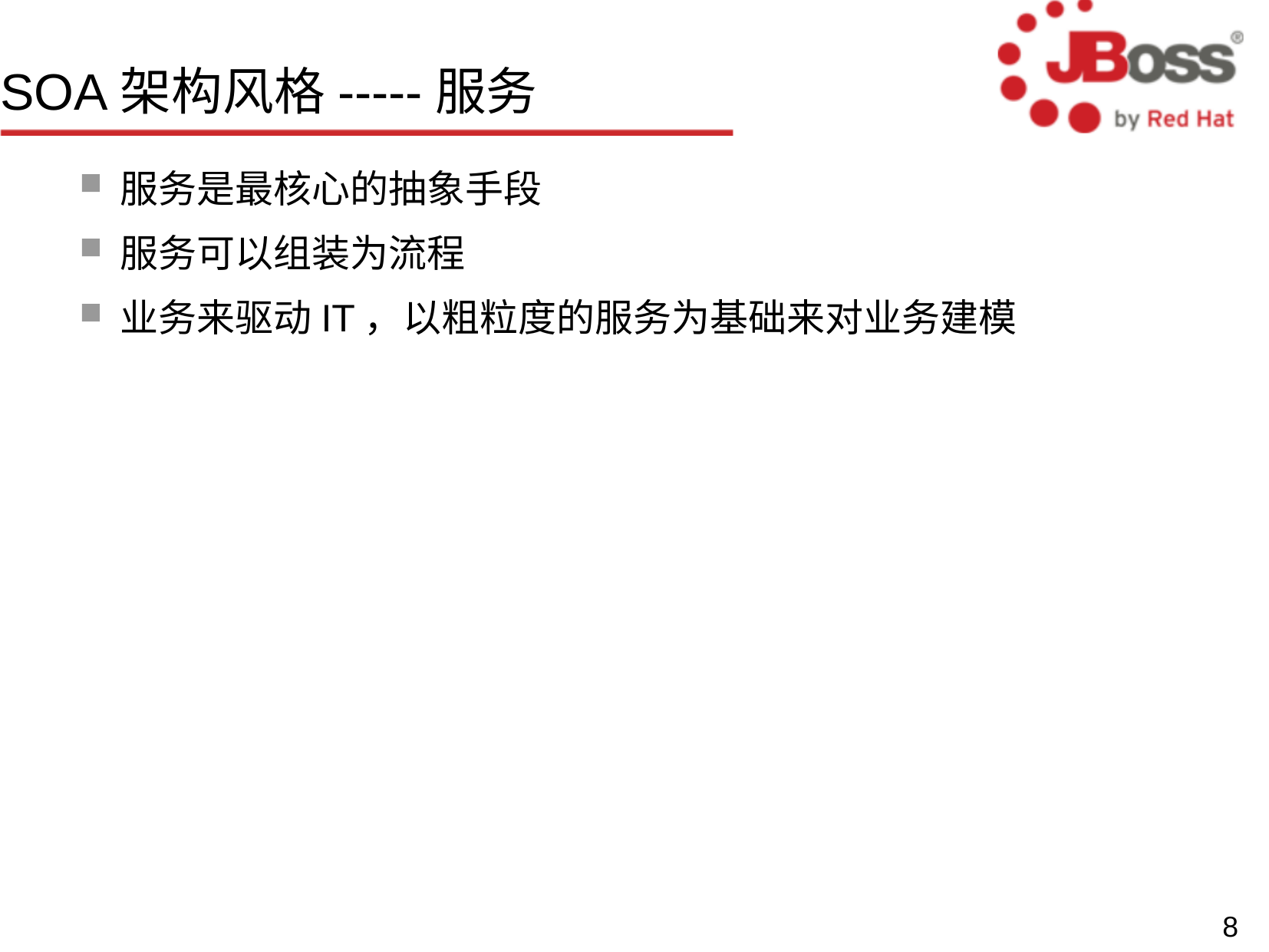

# SOA架构风格-----服务
服务是最核心的抽象手段
服务可以组装为流程
业务来驱动IT，以粗粒度的服务为基础来对业务建模